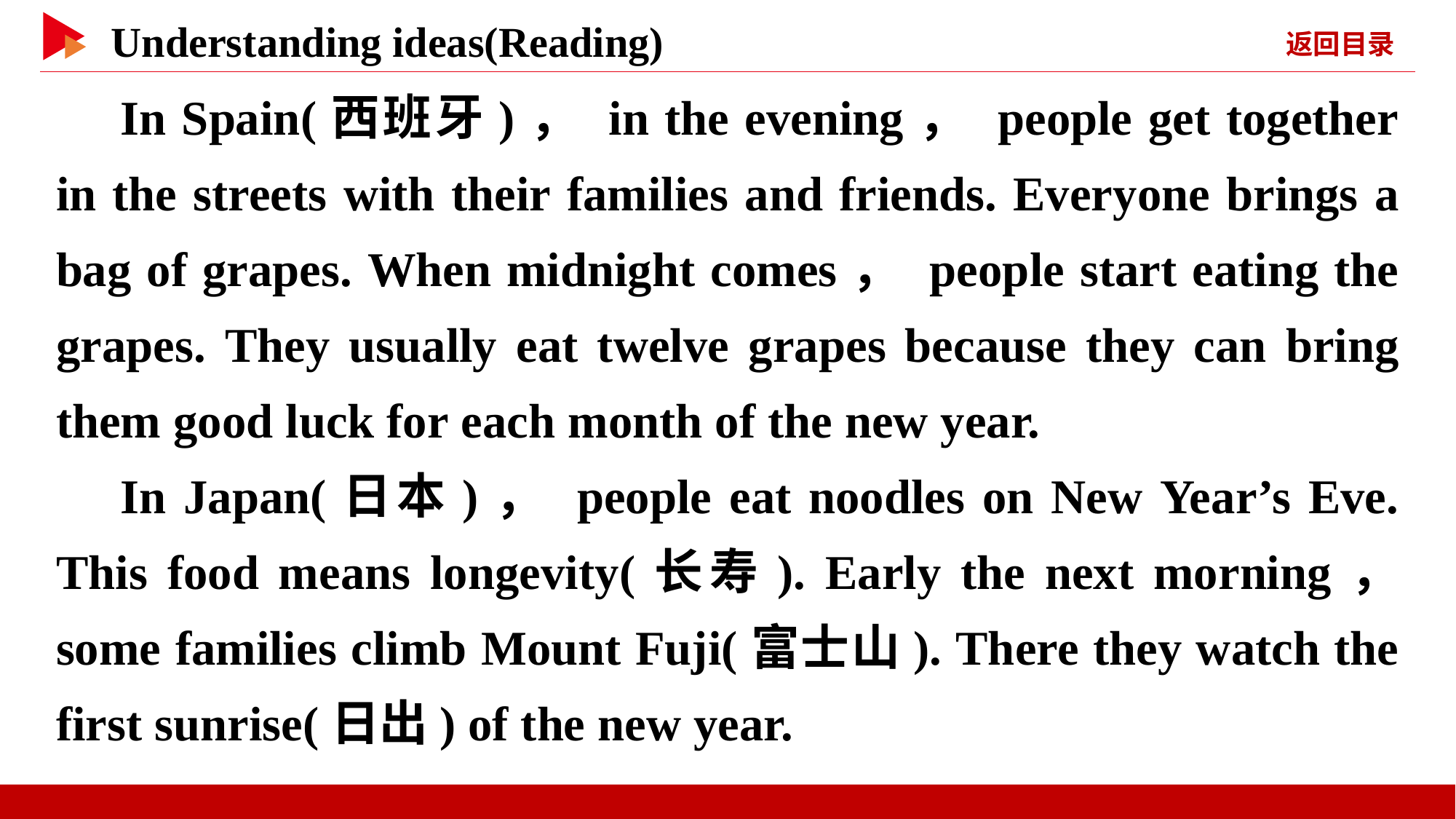

In Spain(西班牙)， in the evening， people get together in the streets with their families and friends. Everyone brings a bag of grapes. When midnight comes， people start eating the grapes. They usually eat twelve grapes because they can bring them good luck for each month of the new year.
In Japan(日本)， people eat noodles on New Year’s Eve. This food means longevity(长寿). Early the next morning， some families climb Mount Fuji(富士山). There they watch the first sunrise(日出) of the new year.